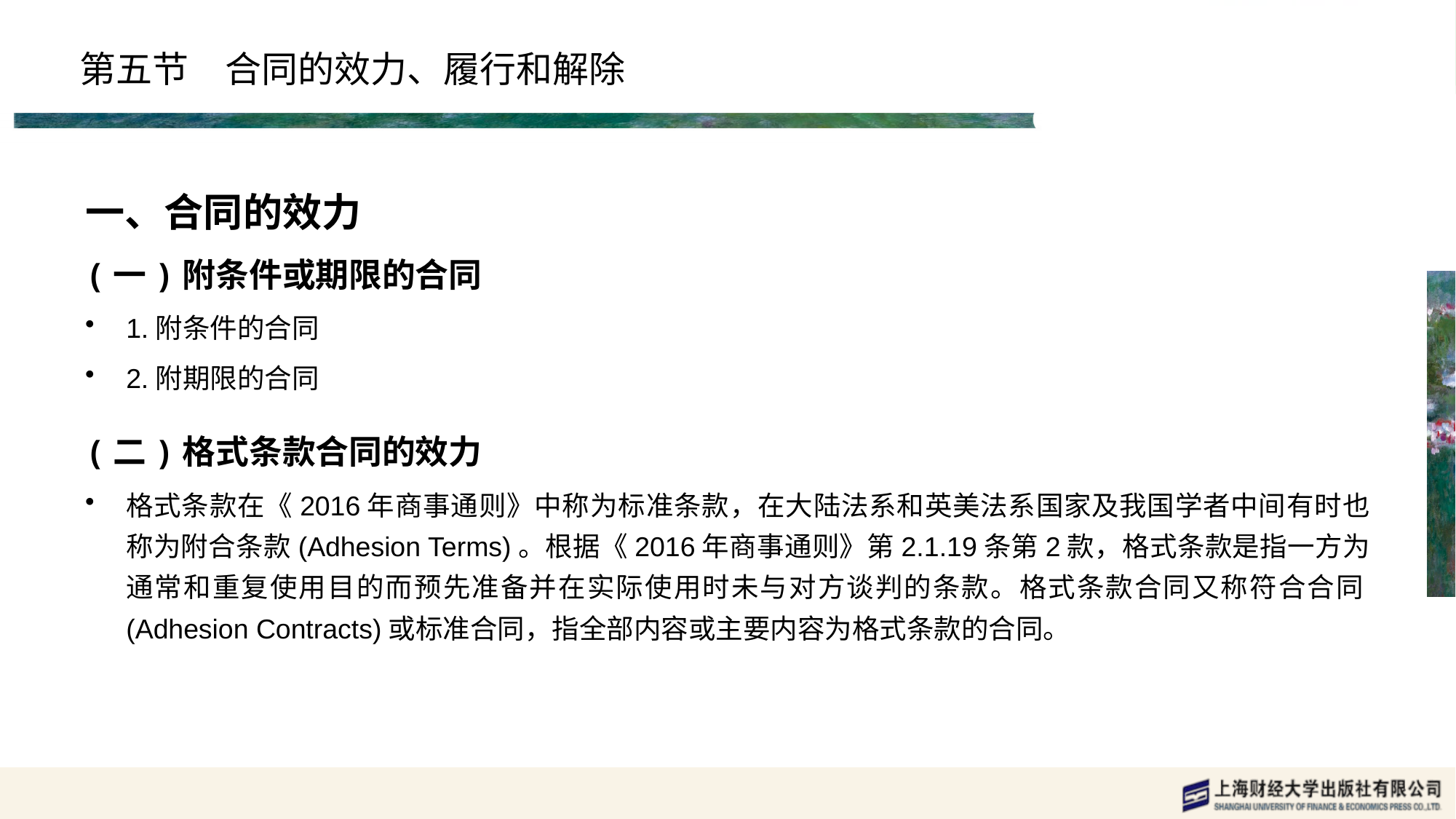

# 第五节　合同的效力、履行和解除
一、合同的效力
(一)附条件或期限的合同
1.附条件的合同
2.附期限的合同
(二)格式条款合同的效力
格式条款在《2016年商事通则》中称为标准条款，在大陆法系和英美法系国家及我国学者中间有时也称为附合条款(Adhesion Terms)。根据《2016年商事通则》第2.1.19条第2款，格式条款是指一方为通常和重复使用目的而预先准备并在实际使用时未与对方谈判的条款。格式条款合同又称符合合同(Adhesion Contracts)或标准合同，指全部内容或主要内容为格式条款的合同。